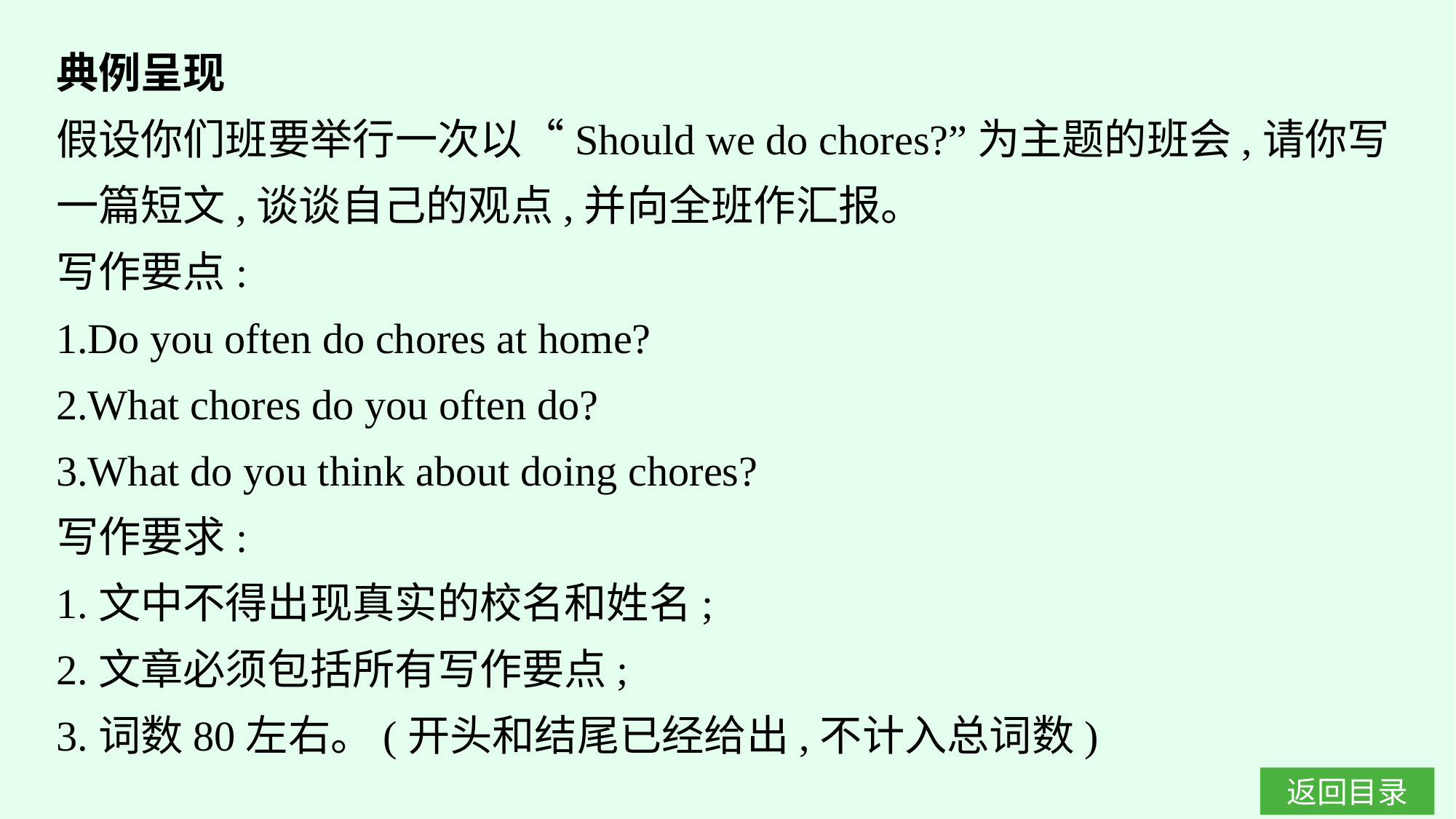

典例呈现
假设你们班要举行一次以“Should we do chores?”为主题的班会,请你写一篇短文,谈谈自己的观点,并向全班作汇报。
写作要点:
1.Do you often do chores at home?
2.What chores do you often do?
3.What do you think about doing chores?
写作要求:
1.文中不得出现真实的校名和姓名;
2.文章必须包括所有写作要点;
3.词数80左右。(开头和结尾已经给出,不计入总词数)